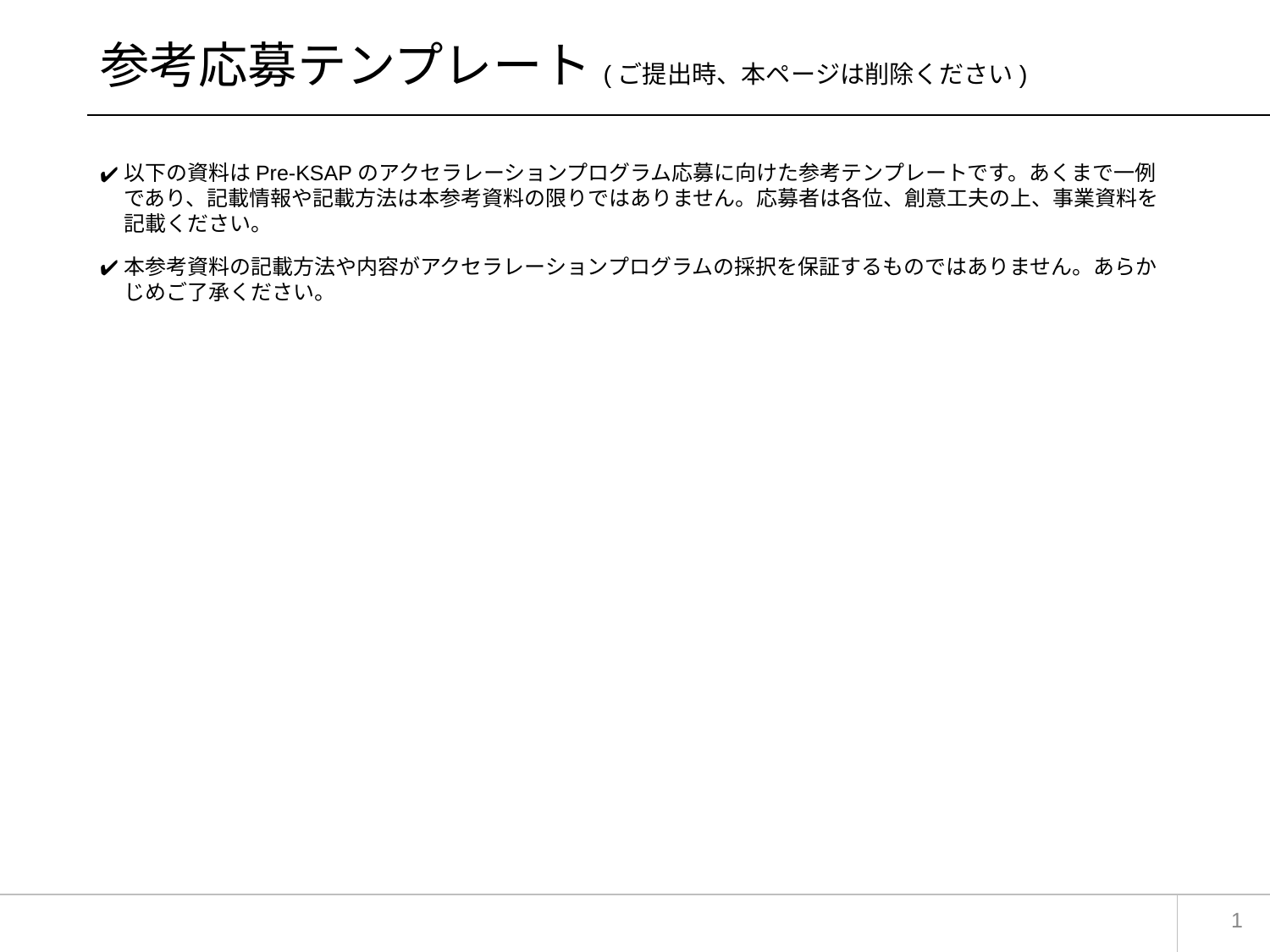

# 参考応募テンプレート(ご提出時、本ページは削除ください)
以下の資料はPre-KSAPのアクセラレーションプログラム応募に向けた参考テンプレートです。あくまで一例であり、記載情報や記載方法は本参考資料の限りではありません。応募者は各位、創意工夫の上、事業資料を記載ください。
本参考資料の記載方法や内容がアクセラレーションプログラムの採択を保証するものではありません。あらかじめご了承ください。
1